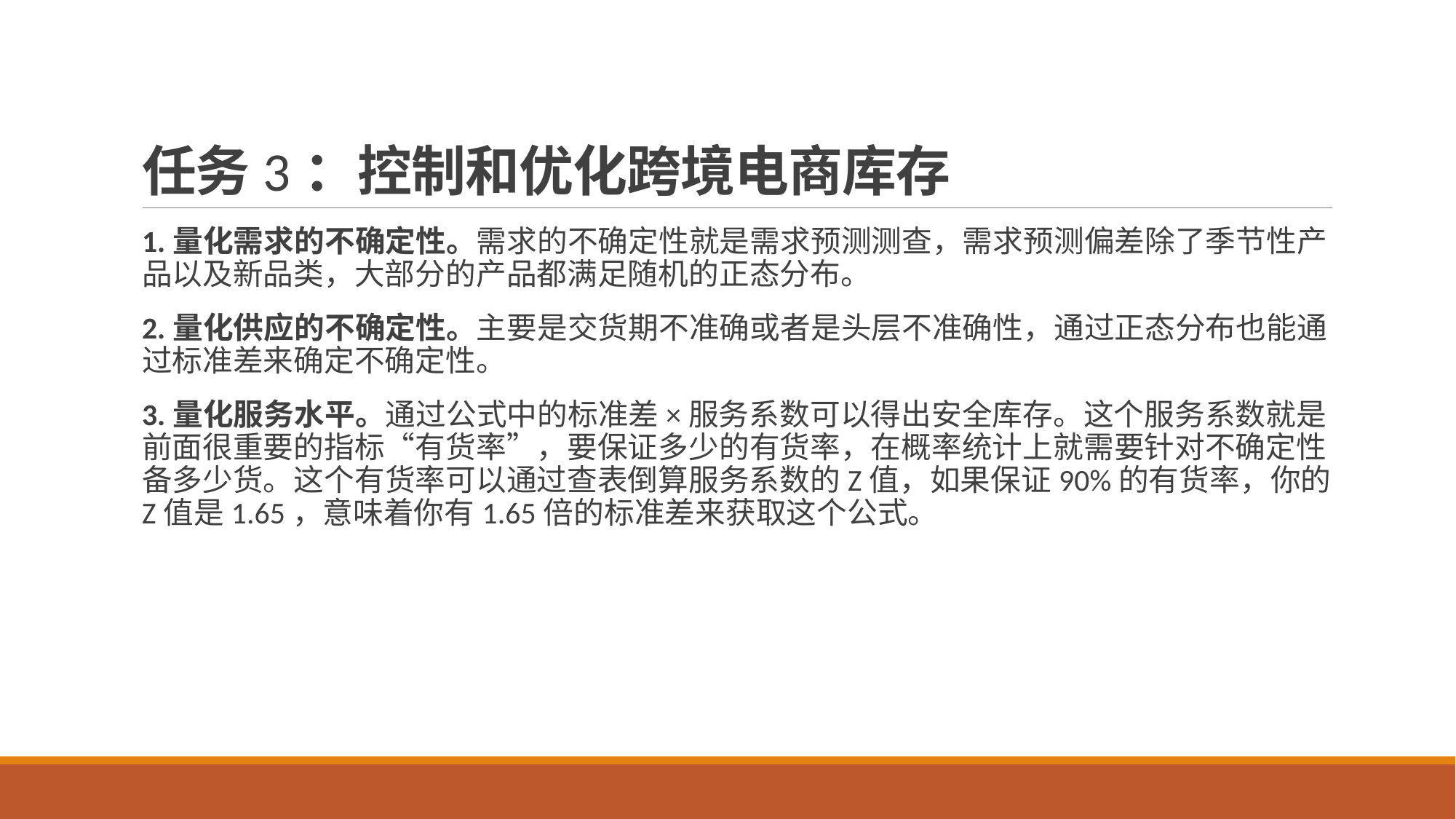

# 任务3：控制和优化跨境电商库存
1.量化需求的不确定性。需求的不确定性就是需求预测测查，需求预测偏差除了季节性产品以及新品类，大部分的产品都满足随机的正态分布。
2.量化供应的不确定性。主要是交货期不准确或者是头层不准确性，通过正态分布也能通过标准差来确定不确定性。
3.量化服务水平。通过公式中的标准差×服务系数可以得出安全库存。这个服务系数就是前面很重要的指标“有货率”，要保证多少的有货率，在概率统计上就需要针对不确定性备多少货。这个有货率可以通过查表倒算服务系数的Z值，如果保证90%的有货率，你的Z值是1.65，意味着你有1.65倍的标准差来获取这个公式。